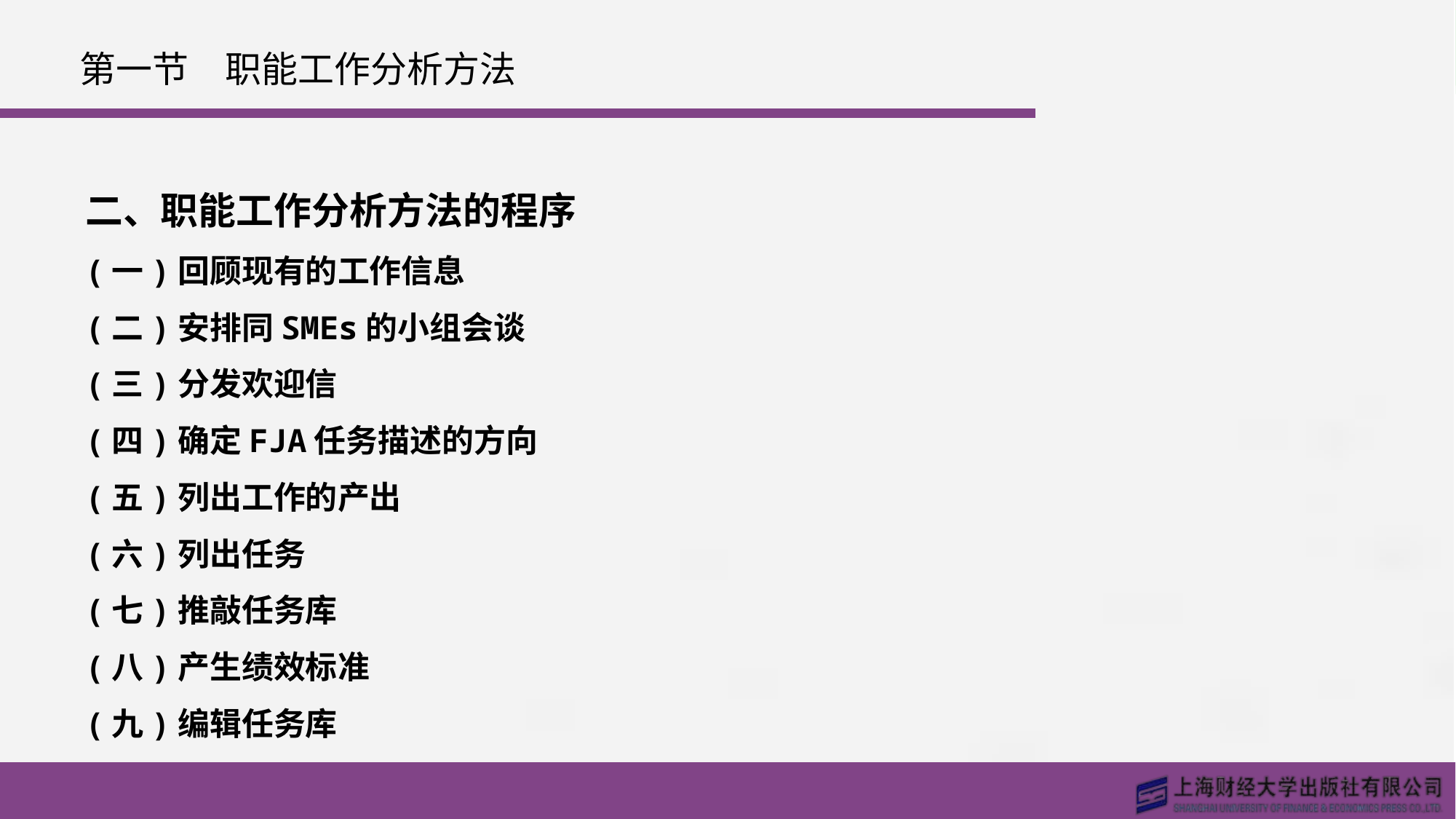

# 第一节　职能工作分析方法
二、职能工作分析方法的程序
(一)回顾现有的工作信息
(二)安排同SMEs的小组会谈
(三)分发欢迎信
(四)确定FJA任务描述的方向
(五)列出工作的产出
(六)列出任务
(七)推敲任务库
(八)产生绩效标准
(九)编辑任务库